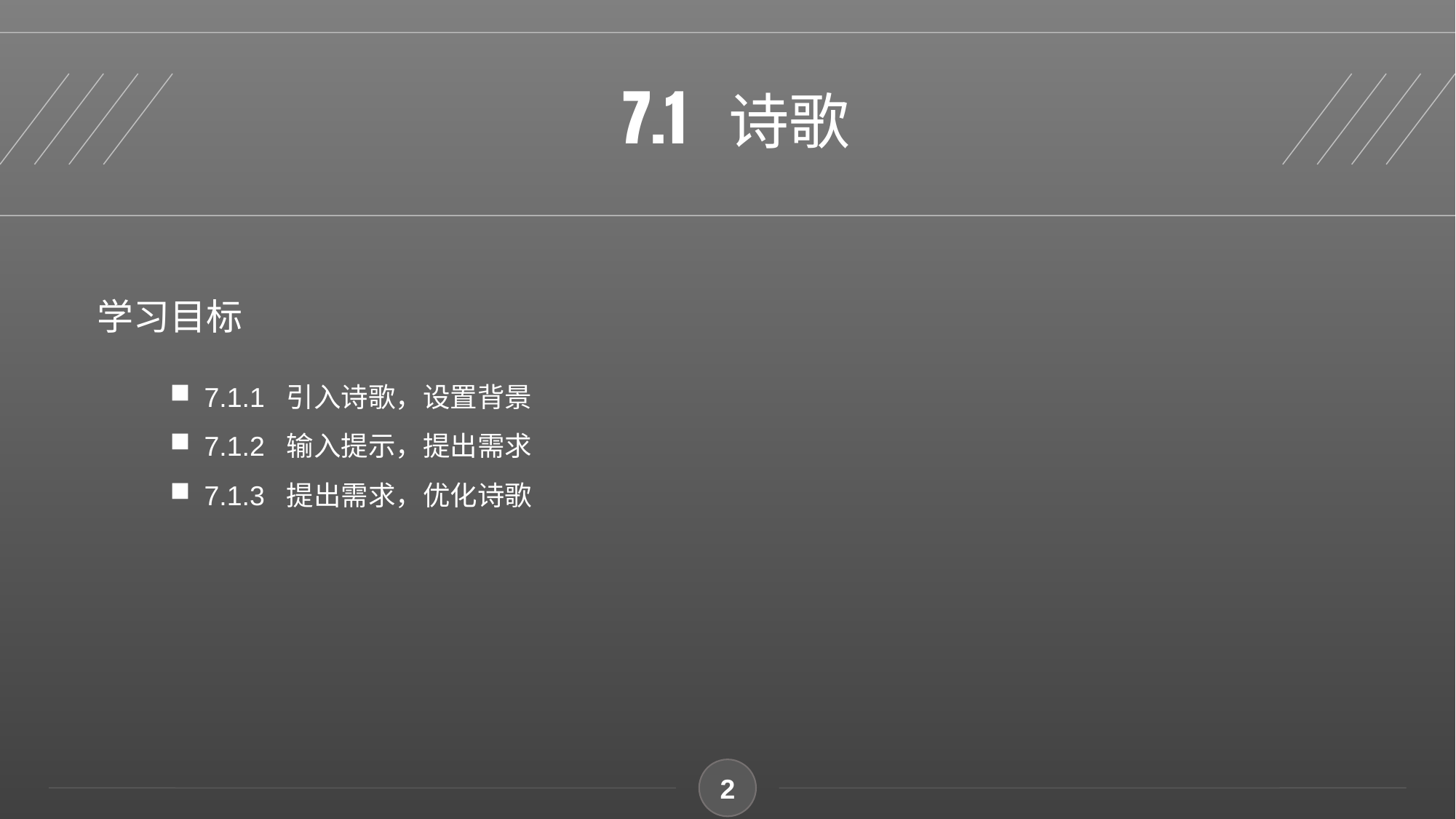

7.1  诗歌

学习目标
7.1.1  引入诗歌，设置背景
7.1.2  输入提示，提出需求
7.1.3  提出需求，优化诗歌